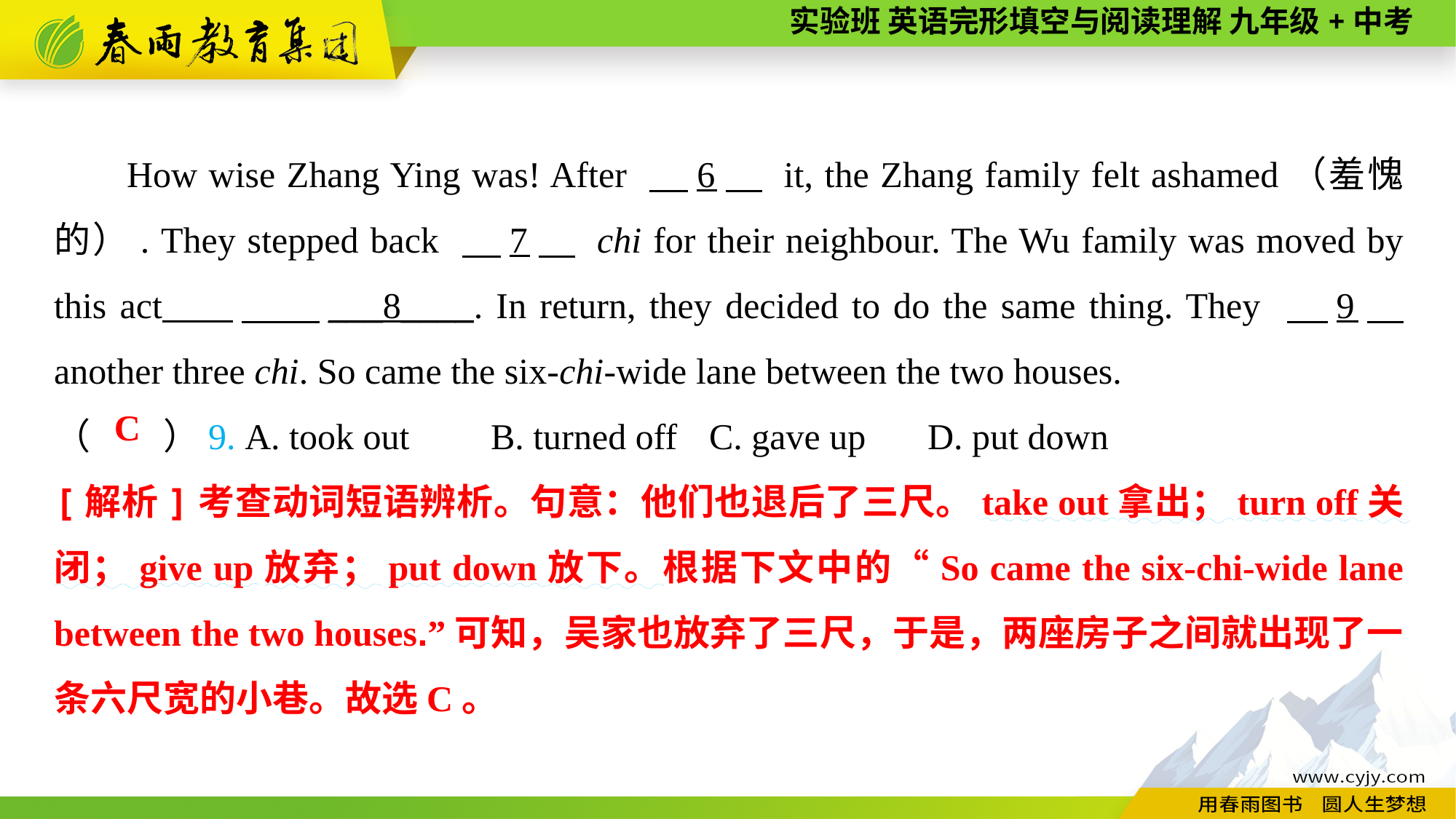

How wise Zhang Ying was! After 　6　 it, the Zhang family felt ashamed（羞愧的）. They stepped back 　7　 chi for their neighbour. The Wu family was moved by this act     　   ___8____. In return, they decided to do the same thing. They 　9　 another three chi. So came the six-chi-wide lane between the two houses.
（　　）9. A. took out	B. turned off	C. gave up	D. put down
C
[解析]考查动词短语辨析。句意：他们也退后了三尺。take out拿出；turn off关闭；give up放弃；put down放下。根据下文中的“So came the six-chi-wide lane between the two houses.”可知，吴家也放弃了三尺，于是，两座房子之间就出现了一条六尺宽的小巷。故选C。